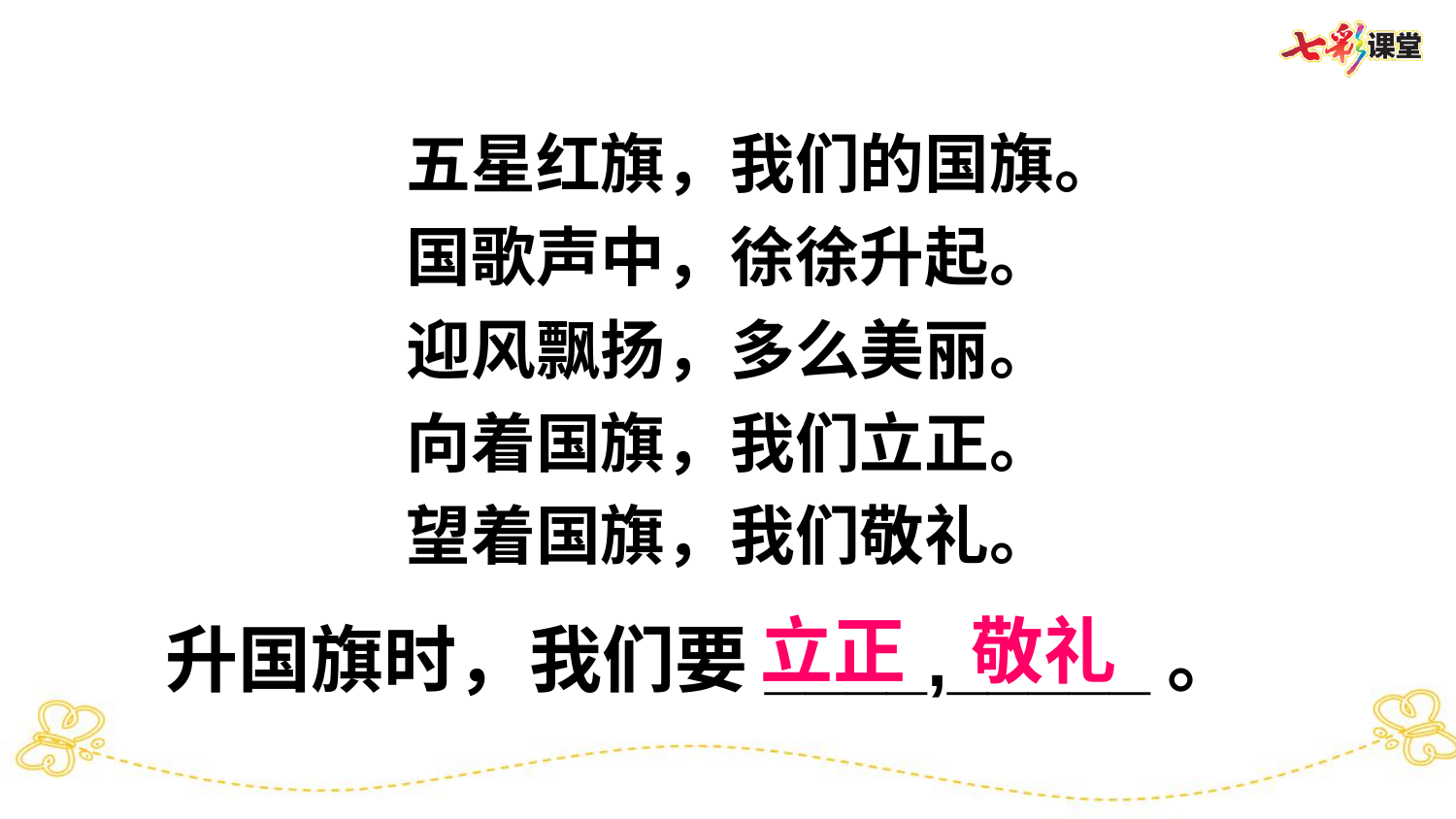

五星红旗，我们的国旗。
国歌声中，徐徐升起。
迎风飘扬，多么美丽。
向着国旗，我们立正。
望着国旗，我们敬礼。
升国旗时，我们要____,_____。
立正
敬礼